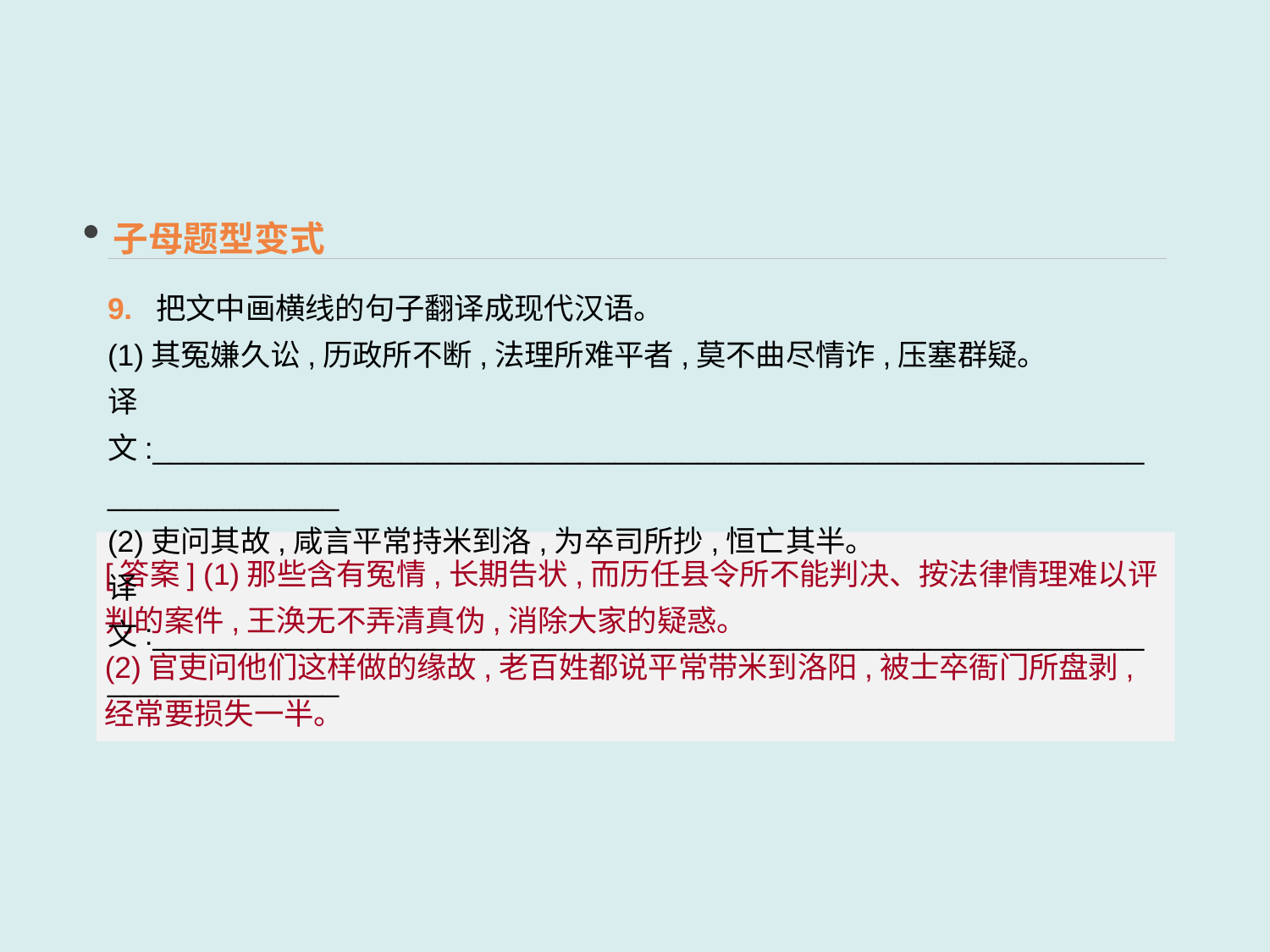

子母题型变式

9.  把文中画横线的句子翻译成现代汉语。
(1)其冤嫌久讼,历政所不断,法理所难平者,莫不曲尽情诈,压塞群疑。
译文:__________________________________________________________________________
(2)吏问其故,咸言平常持米到洛,为卒司所抄,恒亡其半。
译文:__________________________________________________________________________

[答案] (1)那些含有冤情,长期告状,而历任县令所不能判决、按法律情理难以评判的案件,王涣无不弄清真伪,消除大家的疑惑。
(2)官吏问他们这样做的缘故,老百姓都说平常带米到洛阳,被士卒衙门所盘剥,经常要损失一半。